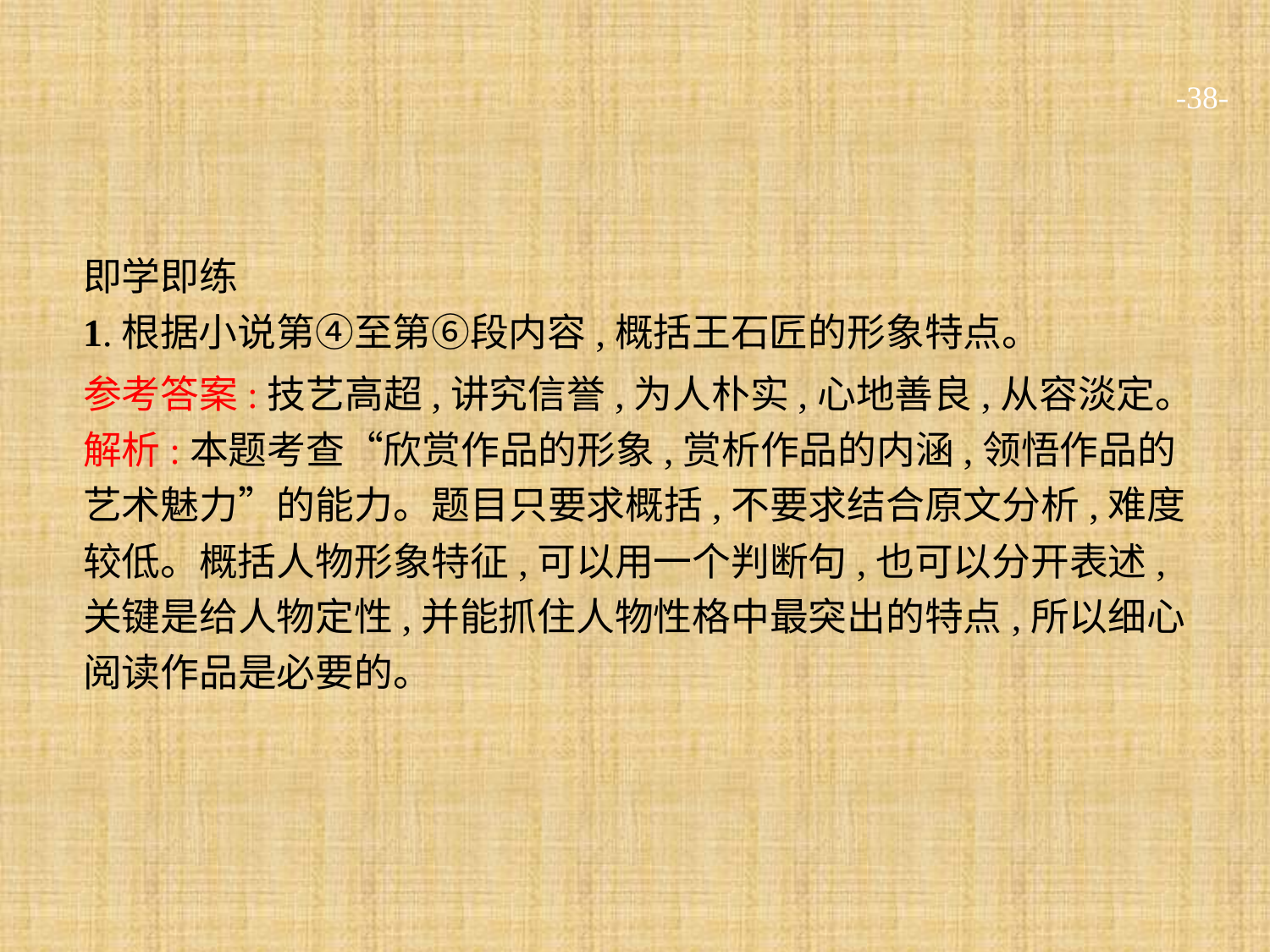

-38-
即学即练
1.根据小说第④至第⑥段内容,概括王石匠的形象特点。
参考答案:技艺高超,讲究信誉,为人朴实,心地善良,从容淡定。
解析:本题考查“欣赏作品的形象,赏析作品的内涵,领悟作品的艺术魅力”的能力。题目只要求概括,不要求结合原文分析,难度较低。概括人物形象特征,可以用一个判断句,也可以分开表述,关键是给人物定性,并能抓住人物性格中最突出的特点,所以细心阅读作品是必要的。